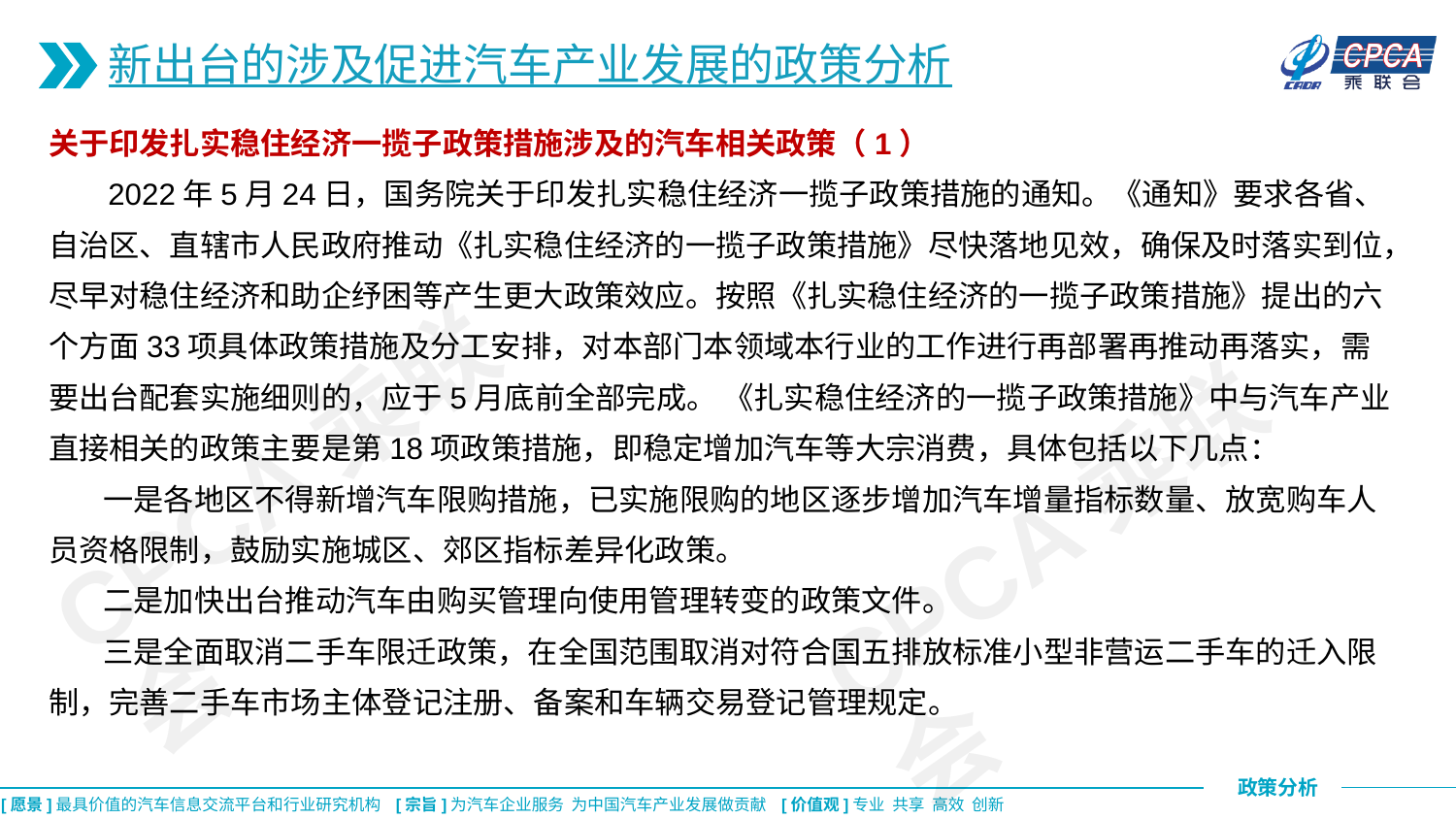

新出台的涉及促进汽车产业发展的政策分析
关于印发扎实稳住经济一揽子政策措施涉及的汽车相关政策（1）
       2022年5月24日，国务院关于印发扎实稳住经济一揽子政策措施的通知。《通知》要求各省、自治区、直辖市人民政府推动《扎实稳住经济的一揽子政策措施》尽快落地见效，确保及时落实到位，尽早对稳住经济和助企纾困等产生更大政策效应。按照《扎实稳住经济的一揽子政策措施》提出的六个方面33项具体政策措施及分工安排，对本部门本领域本行业的工作进行再部署再推动再落实，需要出台配套实施细则的，应于5月底前全部完成。 《扎实稳住经济的一揽子政策措施》中与汽车产业直接相关的政策主要是第18项政策措施，即稳定增加汽车等大宗消费，具体包括以下几点：
       一是各地区不得新增汽车限购措施，已实施限购的地区逐步增加汽车增量指标数量、放宽购车人员资格限制，鼓励实施城区、郊区指标差异化政策。
       二是加快出台推动汽车由购买管理向使用管理转变的政策文件。
       三是全面取消二手车限迁政策，在全国范围取消对符合国五排放标准小型非营运二手车的迁入限制，完善二手车市场主体登记注册、备案和车辆交易登记管理规定。
CPCA乘联会
CPCA乘联会